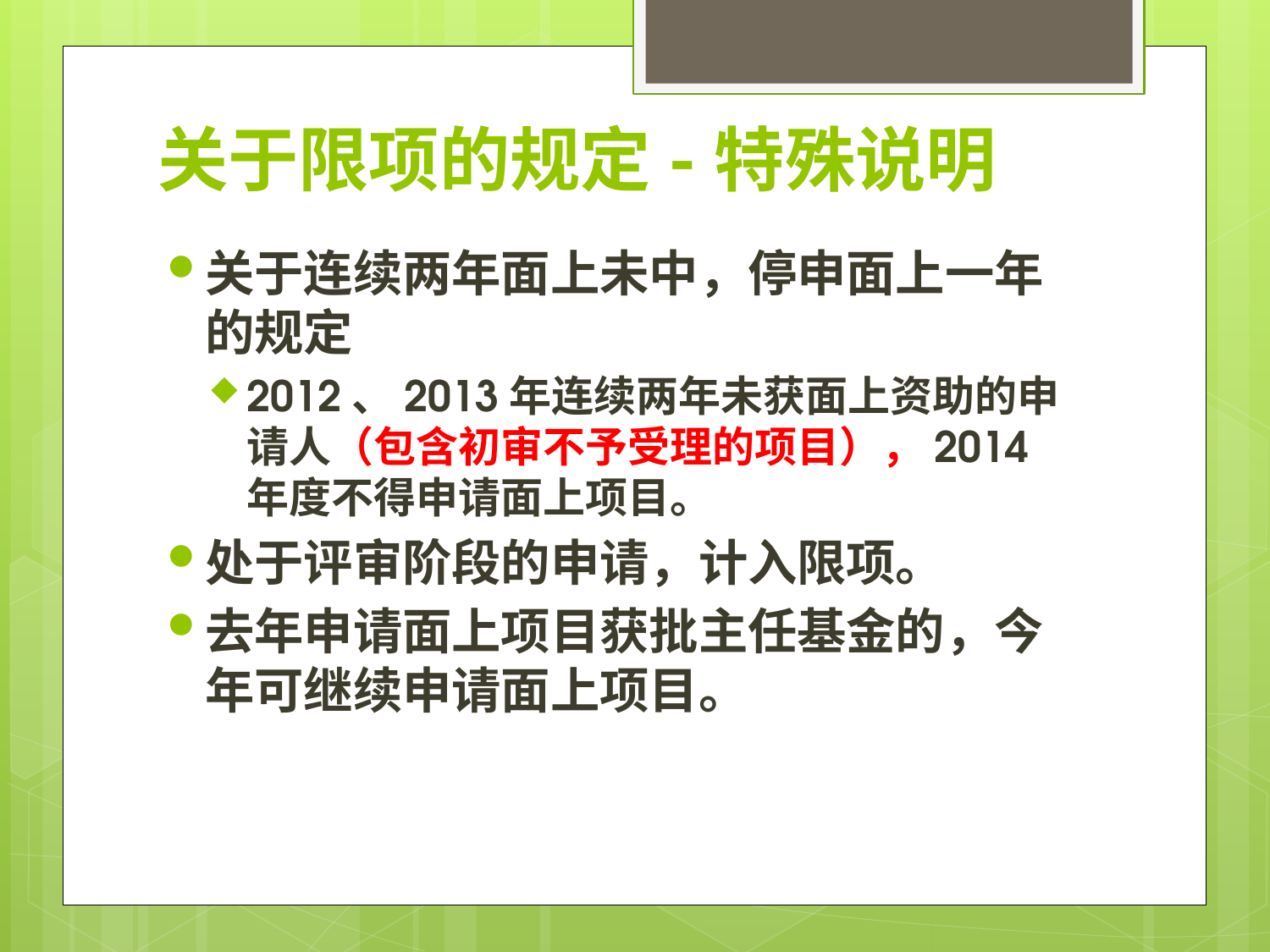

关于限项的规定-特殊说明
关于连续两年面上未中，停申面上一年的规定
2012、2013年连续两年未获面上资助的申请人（包含初审不予受理的项目），2014年度不得申请面上项目。
处于评审阶段的申请，计入限项。
去年申请面上项目获批主任基金的，今年可继续申请面上项目。